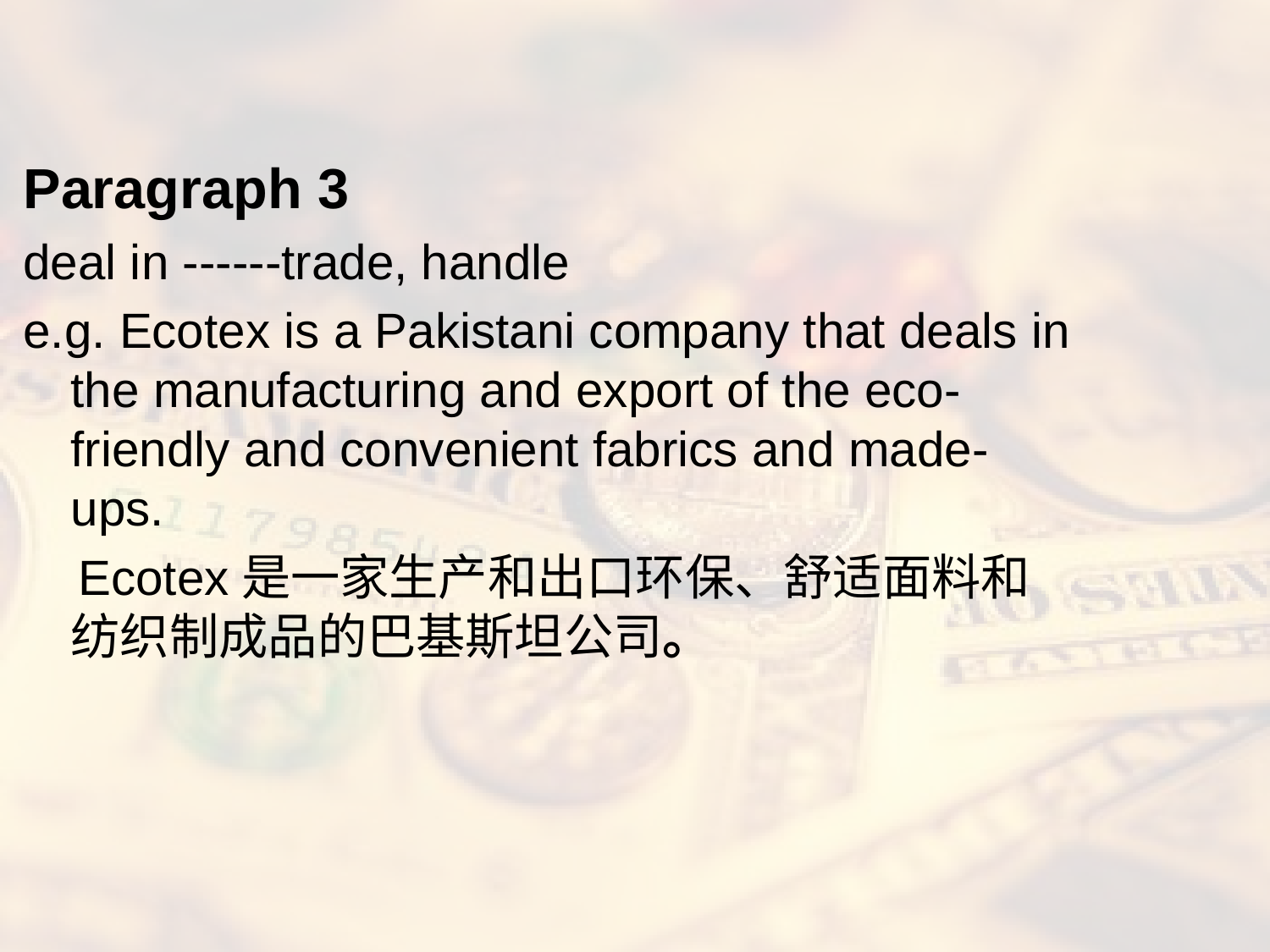

#
Paragraph 3
deal in ------trade, handle
e.g. Ecotex is a Pakistani company that deals in the manufacturing and export of the eco-friendly and convenient fabrics and made-ups.
    Ecotex是一家生产和出口环保、舒适面料和纺织制成品的巴基斯坦公司。